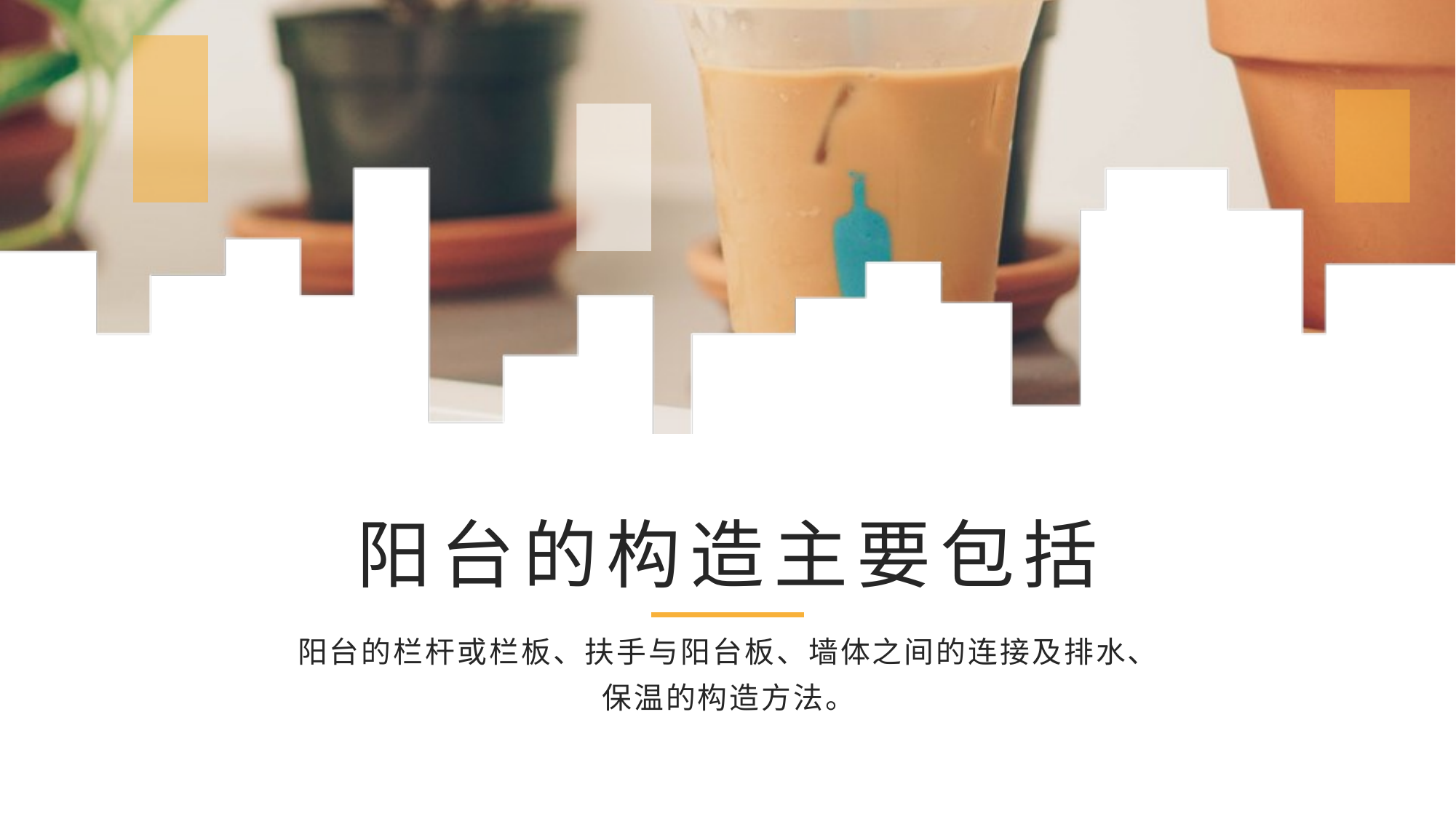

阳台的构造主要包括
阳台的栏杆或栏板、扶手与阳台板、墙体之间的连接及排水、保温的构造方法。